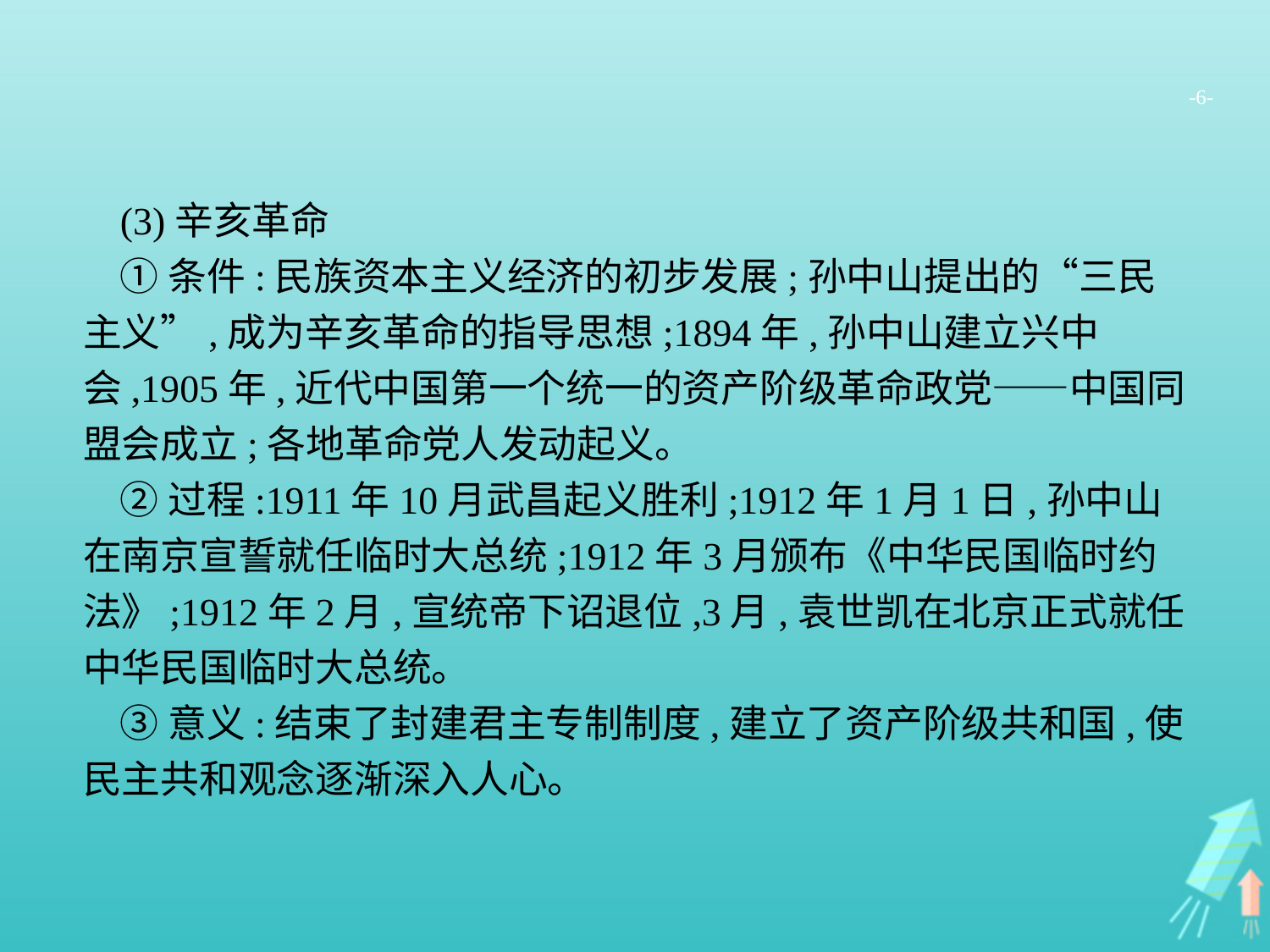

-6-
(3)辛亥革命
①条件:民族资本主义经济的初步发展;孙中山提出的“三民主义”,成为辛亥革命的指导思想;1894年,孙中山建立兴中会,1905年,近代中国第一个统一的资产阶级革命政党——中国同盟会成立;各地革命党人发动起义。
②过程:1911年10月武昌起义胜利;1912年1月1日,孙中山在南京宣誓就任临时大总统;1912年3月颁布《中华民国临时约法》;1912年2月,宣统帝下诏退位,3月,袁世凯在北京正式就任中华民国临时大总统。
③意义:结束了封建君主专制制度,建立了资产阶级共和国,使民主共和观念逐渐深入人心。